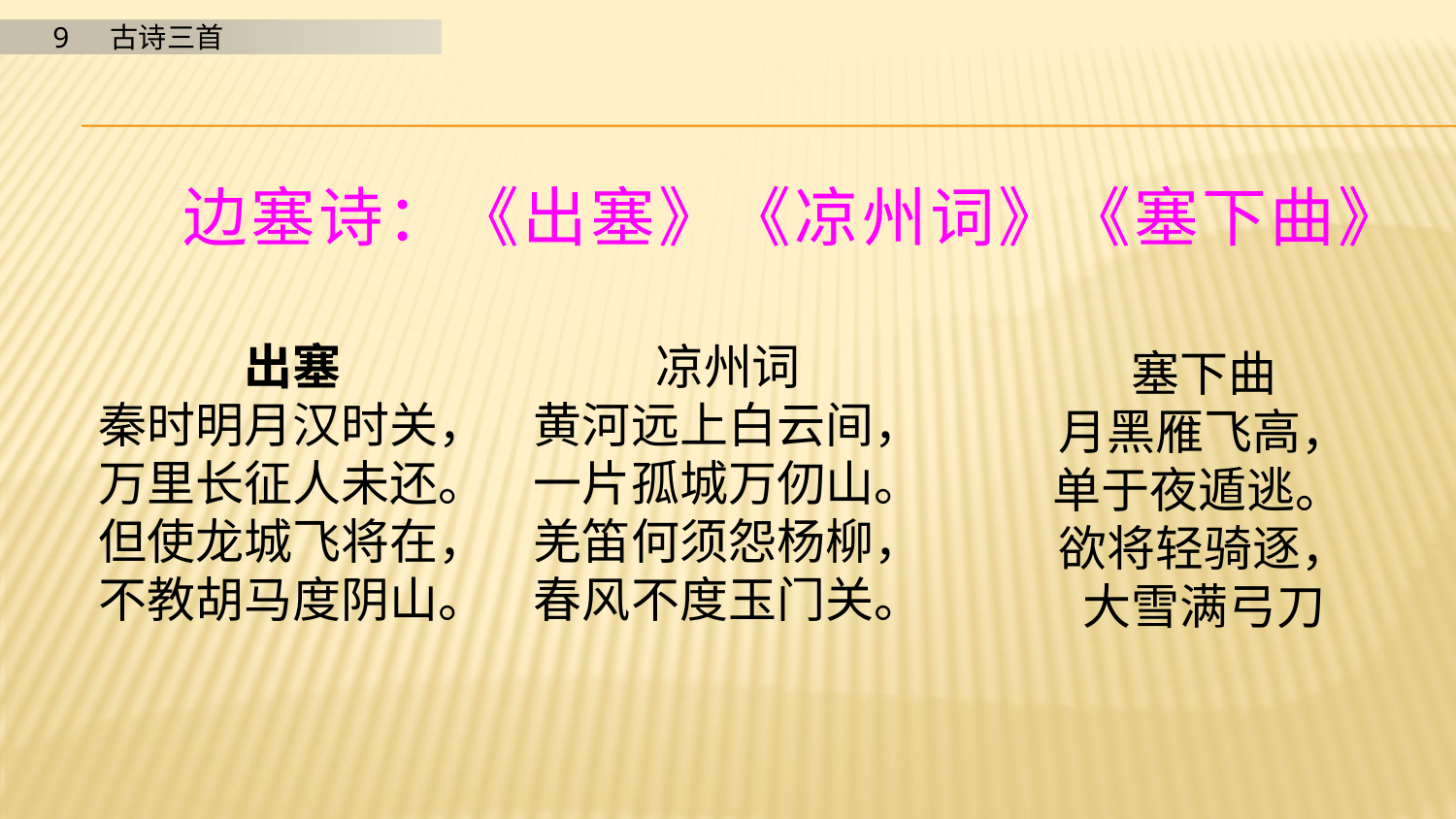

边塞诗：《出塞》《凉州词》《塞下曲》
出塞
秦时明月汉时关，
万里长征人未还。
但使龙城飞将在，
不教胡马度阴山。
凉州词
黄河远上白云间，
一片孤城万仞山。
羌笛何须怨杨柳，
春风不度玉门关。
塞下曲
月黑雁飞高，
单于夜遁逃。
欲将轻骑逐，
大雪满弓刀